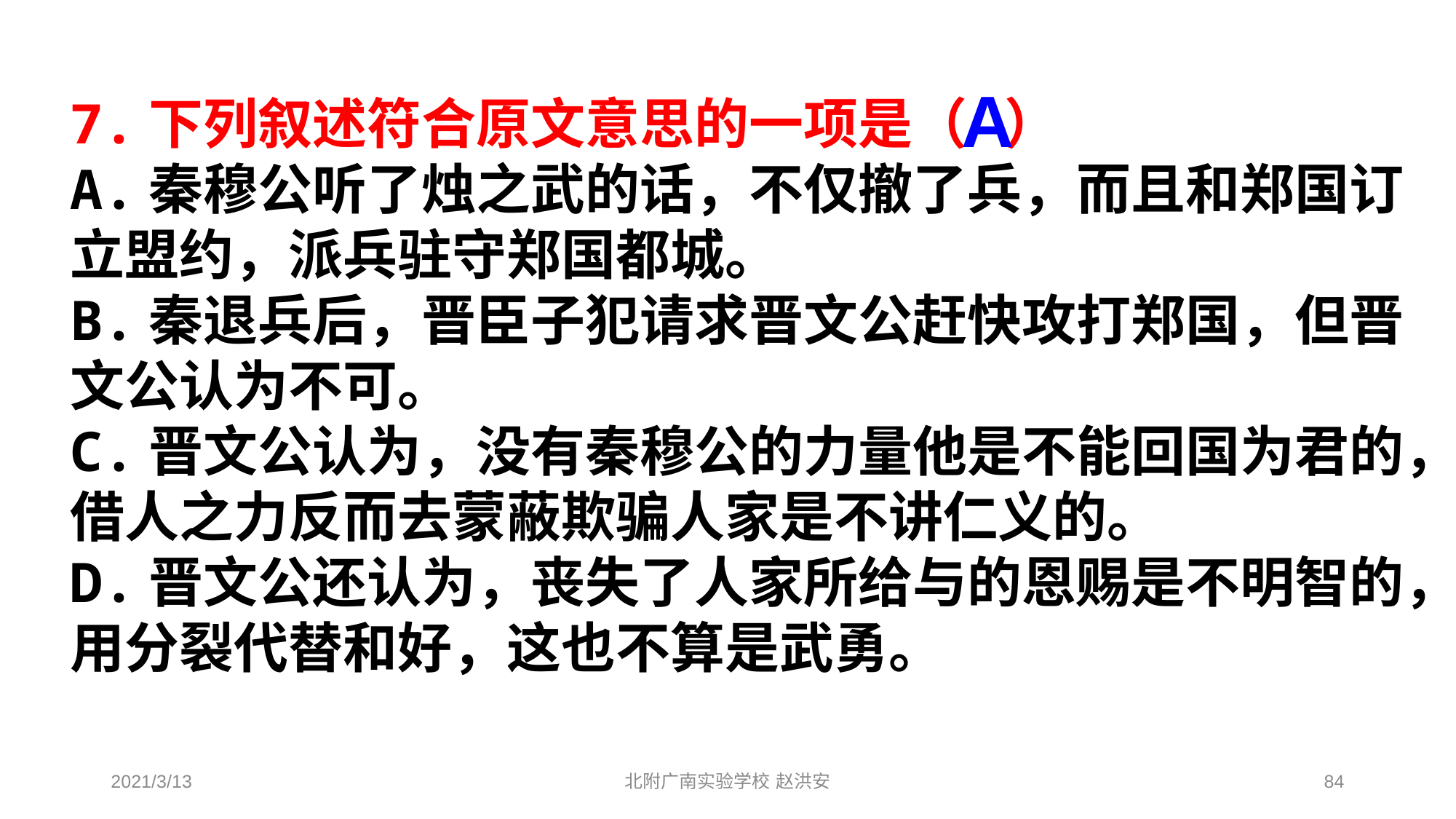

A
7.下列叙述符合原文意思的一项是（   ）
A.秦穆公听了烛之武的话，不仅撤了兵，而且和郑国订立盟约，派兵驻守郑国都城。
B.秦退兵后，晋臣子犯请求晋文公赶快攻打郑国，但晋文公认为不可。
C.晋文公认为，没有秦穆公的力量他是不能回国为君的，借人之力反而去蒙蔽欺骗人家是不讲仁义的。
D.晋文公还认为，丧失了人家所给与的恩赐是不明智的，用分裂代替和好，这也不算是武勇。
2021/3/13
北附广南实验学校 赵洪安
84